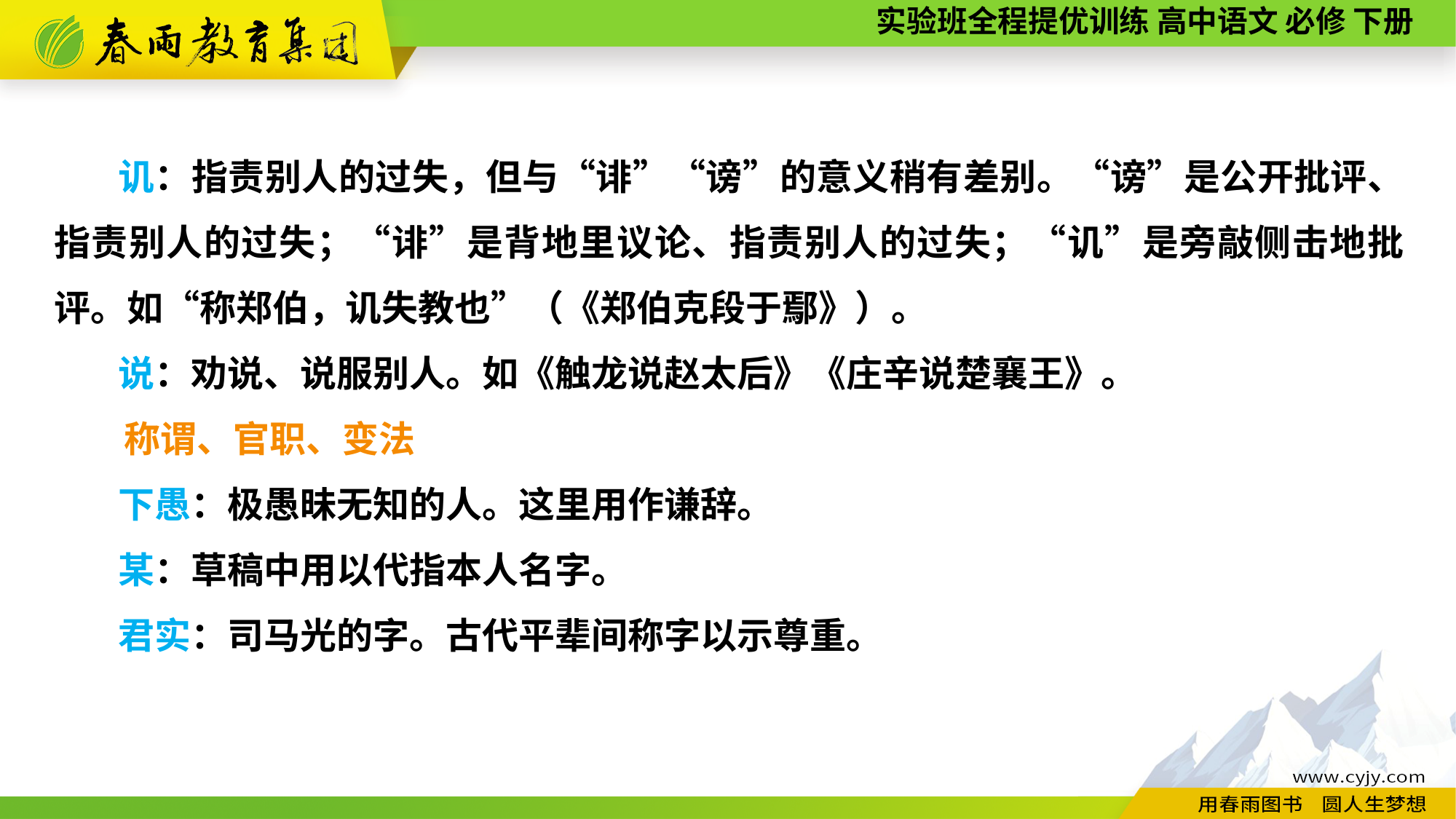

讥：指责别人的过失，但与“诽”“谤”的意义稍有差别。“谤”是公开批评、指责别人的过失；“诽”是背地里议论、指责别人的过失；“讥”是旁敲侧击地批评。如“称郑伯，讥失教也”（《郑伯克段于鄢》）。
说：劝说、说服别人。如《触龙说赵太后》《庄辛说楚襄王》。
称谓、官职、变法
下愚：极愚昧无知的人。这里用作谦辞。
某：草稿中用以代指本人名字。
君实：司马光的字。古代平辈间称字以示尊重。